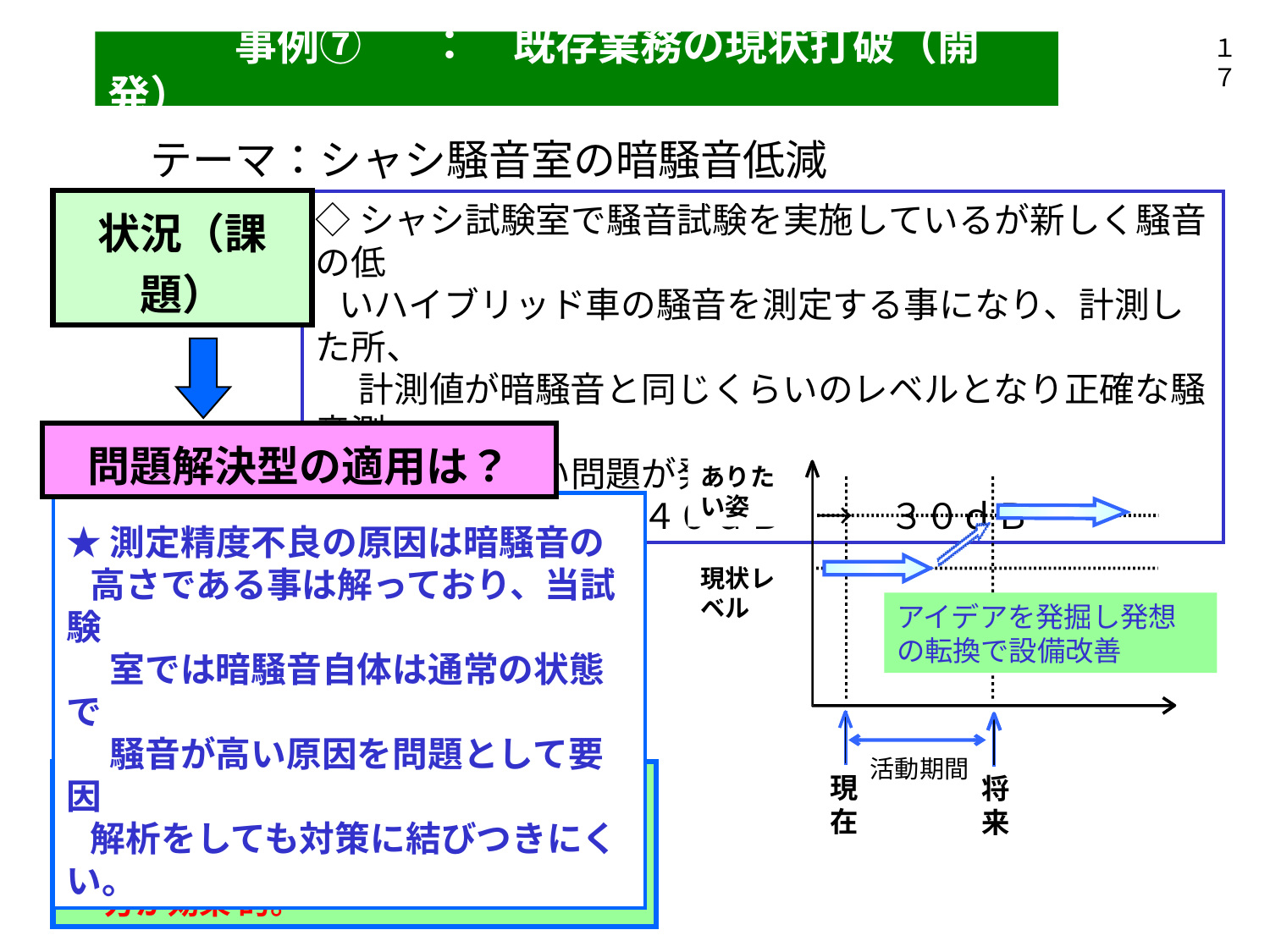

１７
　　　事例⑦　　：　既存業務の現状打破（開発）
テーマ：シャシ騒音室の暗騒音低減
状況（課題）
◇シャシ試験室で騒音試験を実施しているが新しく騒音の低
   いハイブリッド車の騒音を測定する事になり、計測した所、
　 計測値が暗騒音と同じくらいのレベルとなり正確な騒音測
　 定が出来ない問題が発生。
◆目標　：　暗騒音４０ｄＢ　→　３０ｄＢ

問題解決型の適用は？

★測定精度不良の原因は暗騒音の
   高さである事は解っており、当試験
　 室では暗騒音自体は通常の状態で
　 騒音が高い原因を問題として要因
   解析をしても対策に結びつきにくい。
ありたい姿

現状レベル

アイデアを発掘し発想の転換で設備改善

活動期間
現在
将来
★暗騒音の低い設備（ありたい姿）に向か
    い、対策のアイデアだしを主に進めた
 　方が効果 的。